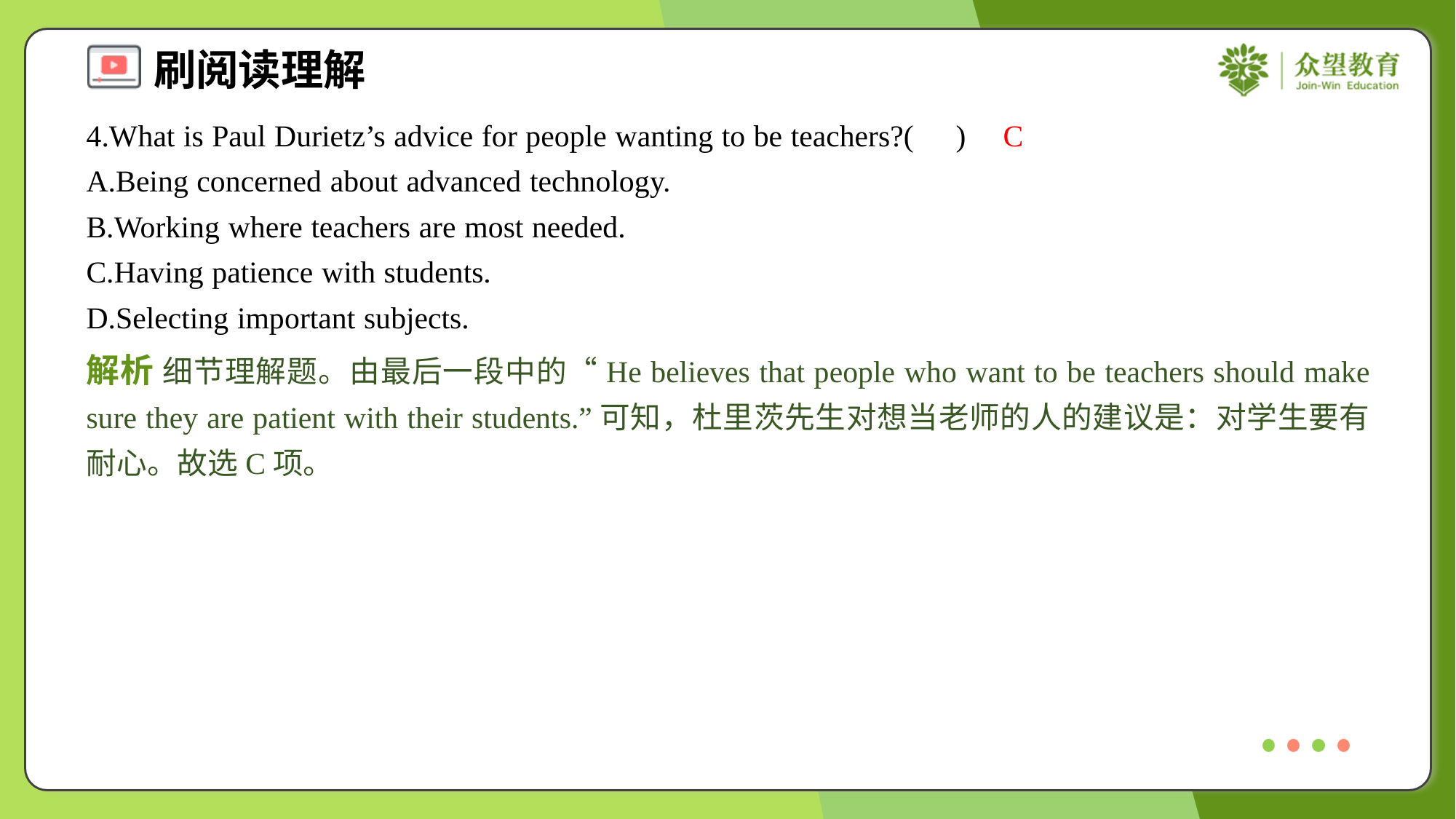

4.What is Paul Durietz’s advice for people wanting to be teachers?(     )
C
A.Being concerned about advanced technology.
B.Working where teachers are most needed.
C.Having patience with students.
D.Selecting important subjects.
解析 细节理解题。由最后一段中的“He believes that people who want to be teachers should make sure they are patient with their students.”可知，杜里茨先生对想当老师的人的建议是：对学生要有耐心。故选C项。